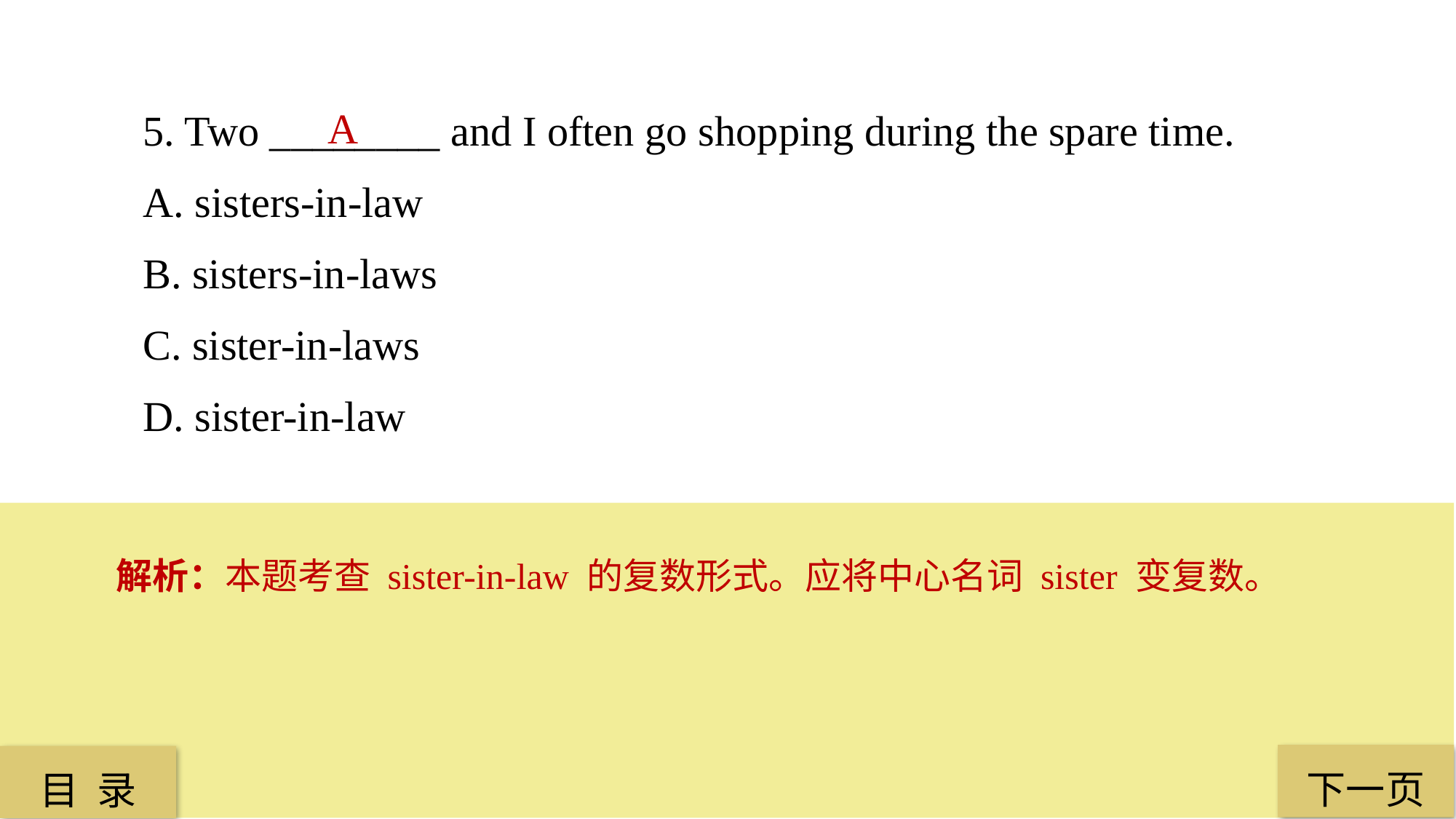

5. Two ________ and I often go shopping during the spare time.
A. sisters-in-law
B. sisters-in-laws
C. sister-in-laws
D. sister-in-law
A
解析：本题考查 sister-in-law 的复数形式。应将中心名词 sister 变复数。